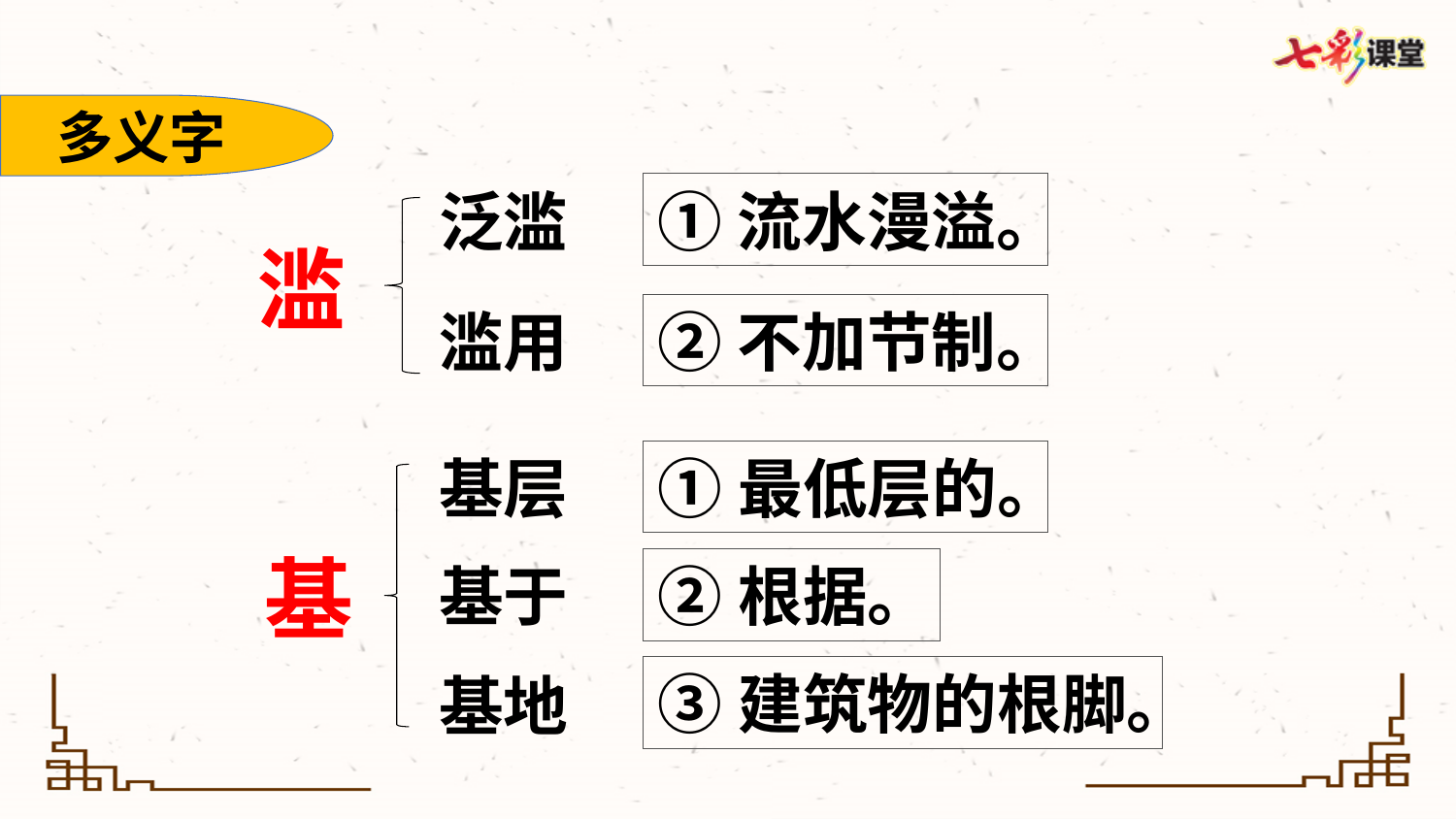

多义字
①流水漫溢。
泛滥

滥
滥用
②不加节制。
基层
①最低层的。

基
基于
②根据。
③建筑物的根脚。
基地